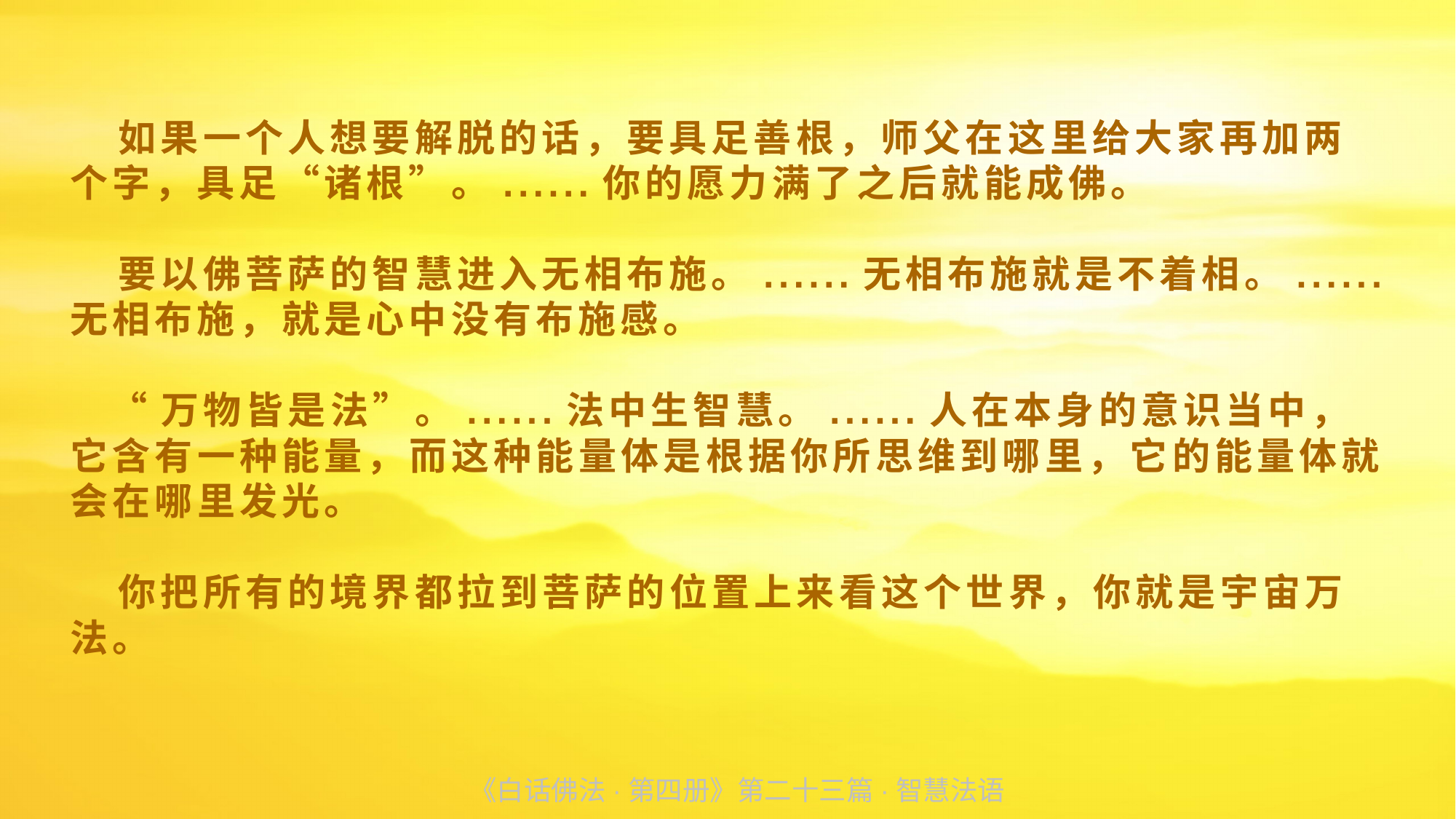

如果一个人想要解脱的话，要具足善根，师父在这里给大家再加两个字，具足“诸根”。......你的愿力满了之后就能成佛。

   要以佛菩萨的智慧进入无相布施。......无相布施就是不着相。......无相布施，就是心中没有布施感。

   “万物皆是法”。......法中生智慧。......人在本身的意识当中，它含有一种能量，而这种能量体是根据你所思维到哪里，它的能量体就会在哪里发光。

   你把所有的境界都拉到菩萨的位置上来看这个世界，你就是宇宙万法。
  《白话佛法·第四册》第二十三篇·智慧法语